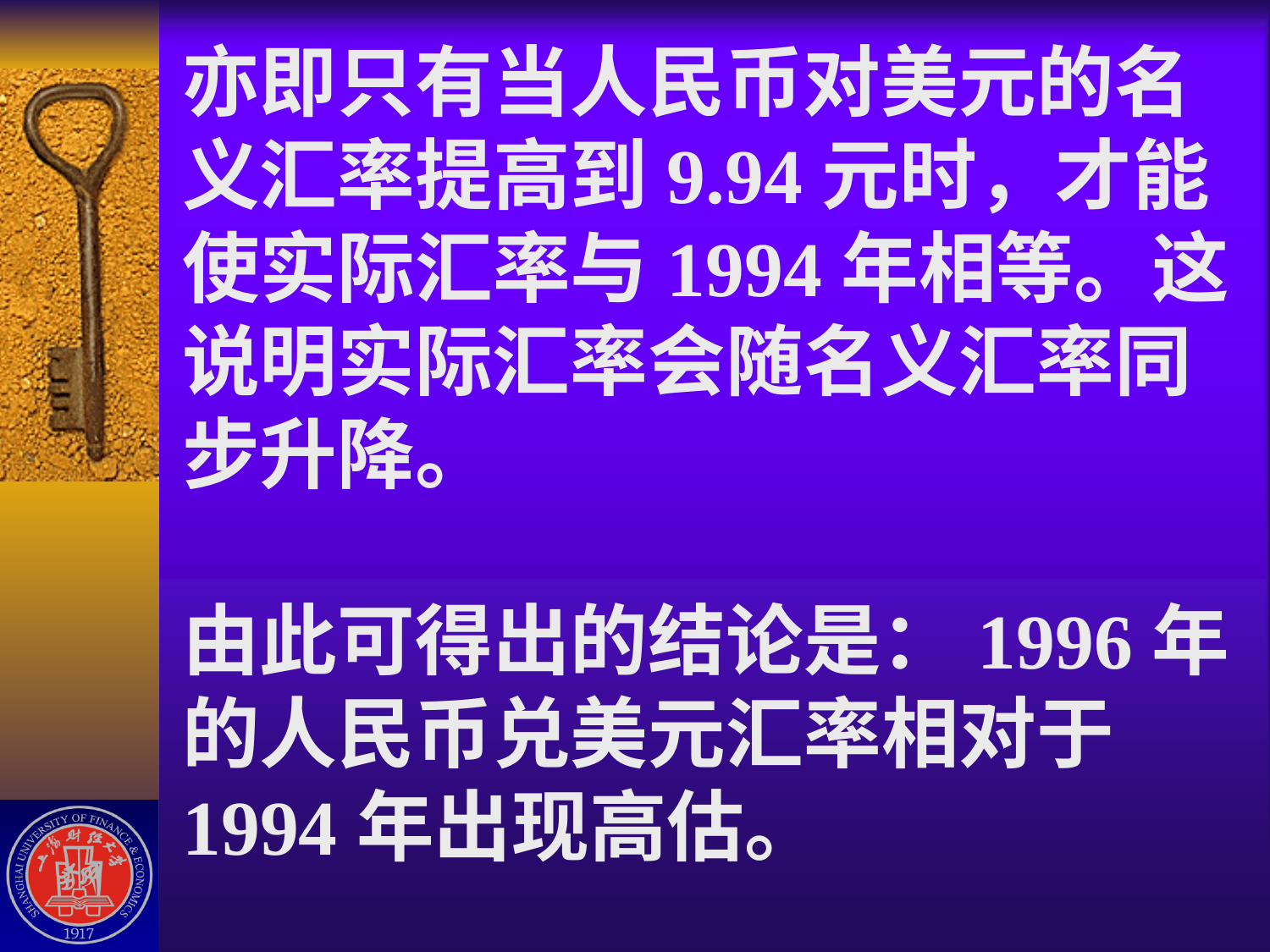

# 亦即只有当人民币对美元的名义汇率提高到9.94元时，才能使实际汇率与1994年相等。这说明实际汇率会随名义汇率同步升降。 由此可得出的结论是：1996年的人民币兑美元汇率相对于1994年出现高估。